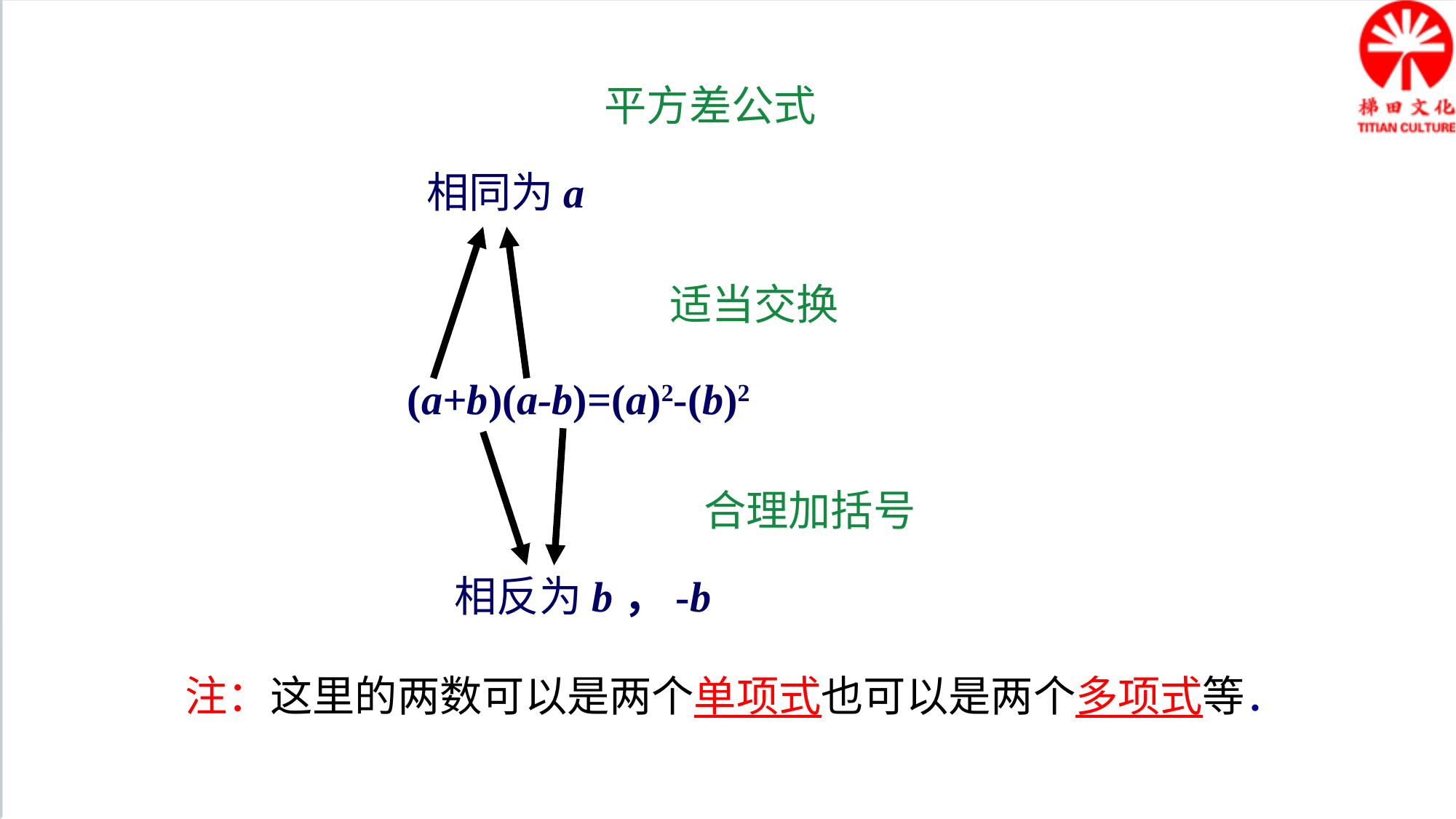

平方差公式
    相同为a

适当交换
      (a+b)(a-b)=(a)2-(b)2

相反为b，-b
合理加括号
注：这里的两数可以是两个单项式也可以是两个多项式等．